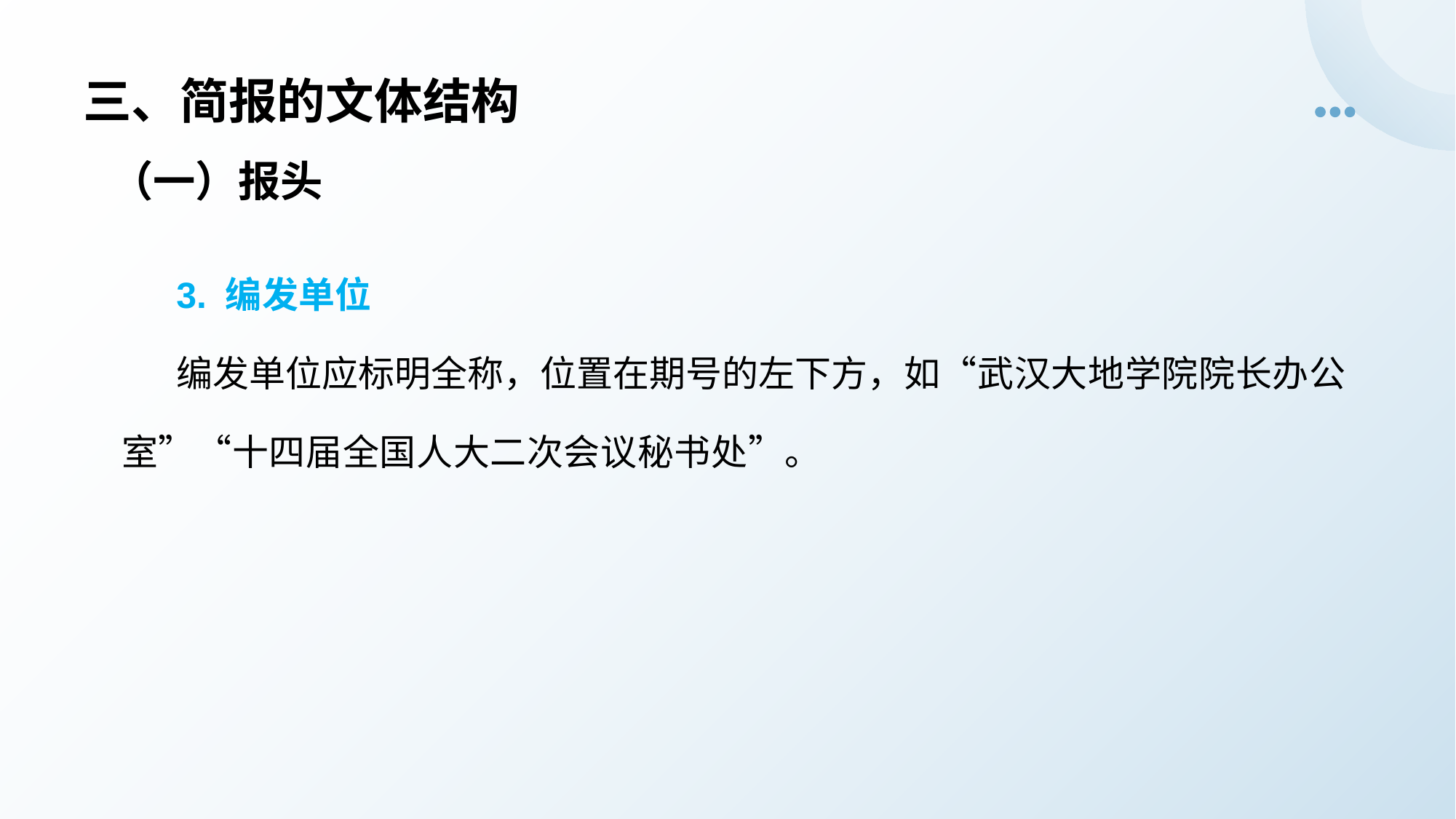

# 三、简报的文体结构
（一）报头
3. 编发单位
编发单位应标明全称，位置在期号的左下方，如“武汉大地学院院长办公室”“十四届全国人大二次会议秘书处”。